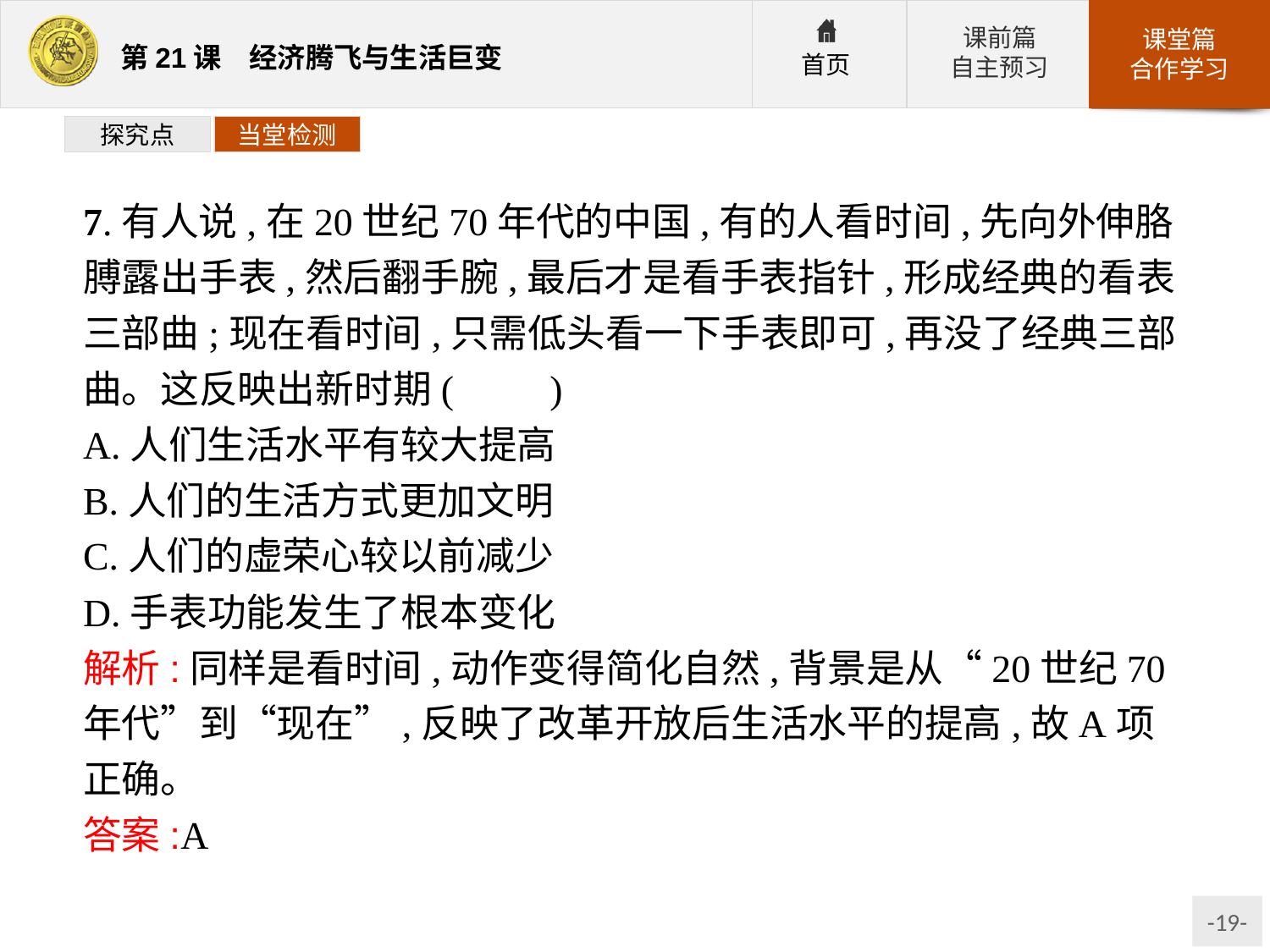

探究点
当堂检测
7.有人说,在20世纪70年代的中国,有的人看时间,先向外伸胳膊露出手表,然后翻手腕,最后才是看手表指针,形成经典的看表三部曲;现在看时间,只需低头看一下手表即可,再没了经典三部曲。这反映出新时期(　　)
A.人们生活水平有较大提高
B.人们的生活方式更加文明
C.人们的虚荣心较以前减少
D.手表功能发生了根本变化
解析:同样是看时间,动作变得简化自然,背景是从“20世纪70年代”到“现在”,反映了改革开放后生活水平的提高,故A项正确。
答案:A